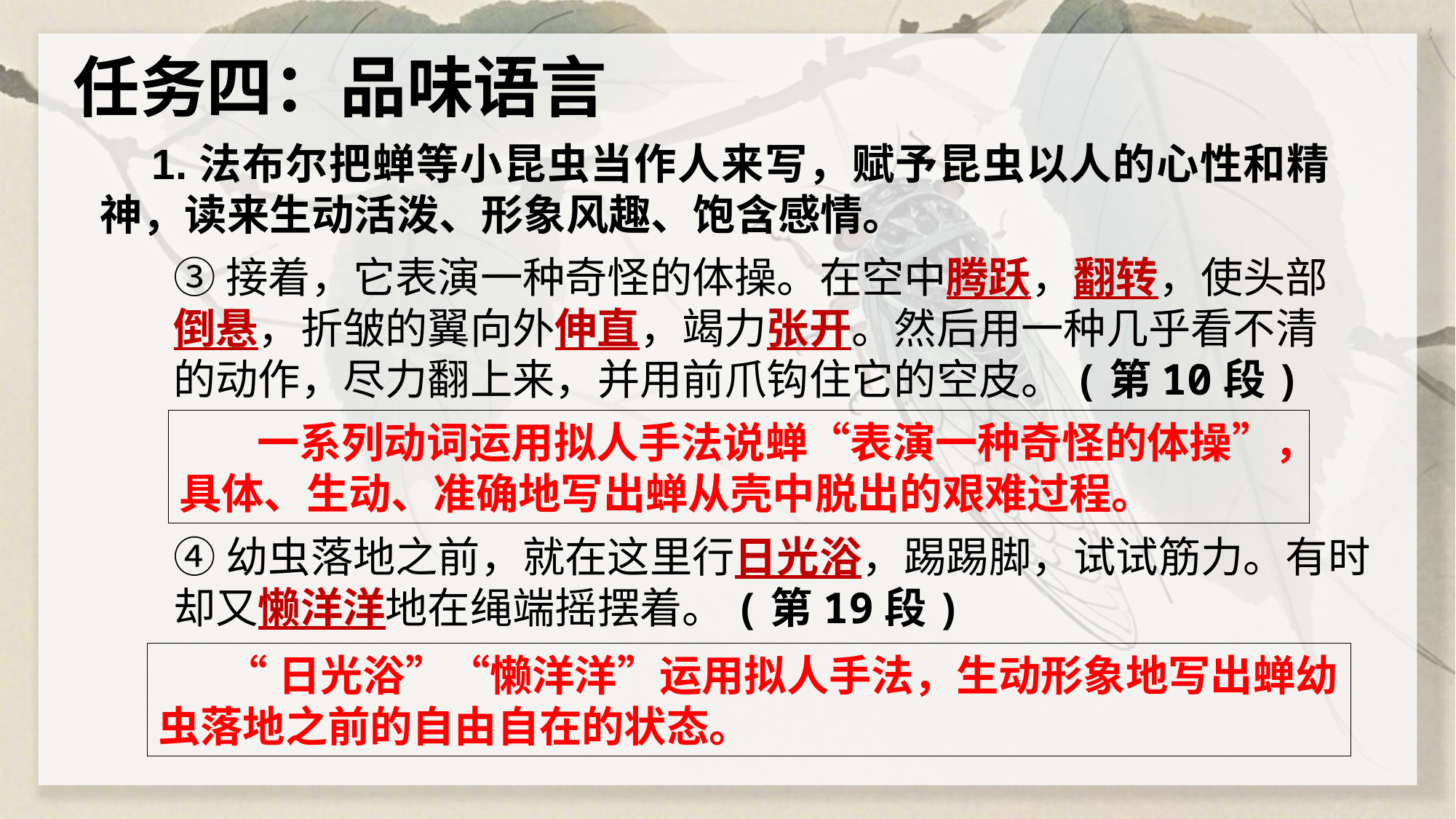

任务四：品味语言
    1.法布尔把蝉等小昆虫当作人来写，赋予昆虫以人的心性和精神，读来生动活泼、形象风趣、饱含感情。
③接着，它表演一种奇怪的体操。在空中腾跃，翻转，使头部倒悬，折皱的翼向外伸直，竭力张开。然后用一种几乎看不清的动作，尽力翻上来，并用前爪钩住它的空皮。(第10段)

       一系列动词运用拟人手法说蝉“表演一种奇怪的体操”，具体、生动、准确地写出蝉从壳中脱出的艰难过程。
④幼虫落地之前，就在这里行日光浴，踢踢脚，试试筋力。有时却又懒洋洋地在绳端摇摆着。(第19段)

       “日光浴”“懒洋洋”运用拟人手法，生动形象地写出蝉幼虫落地之前的自由自在的状态。